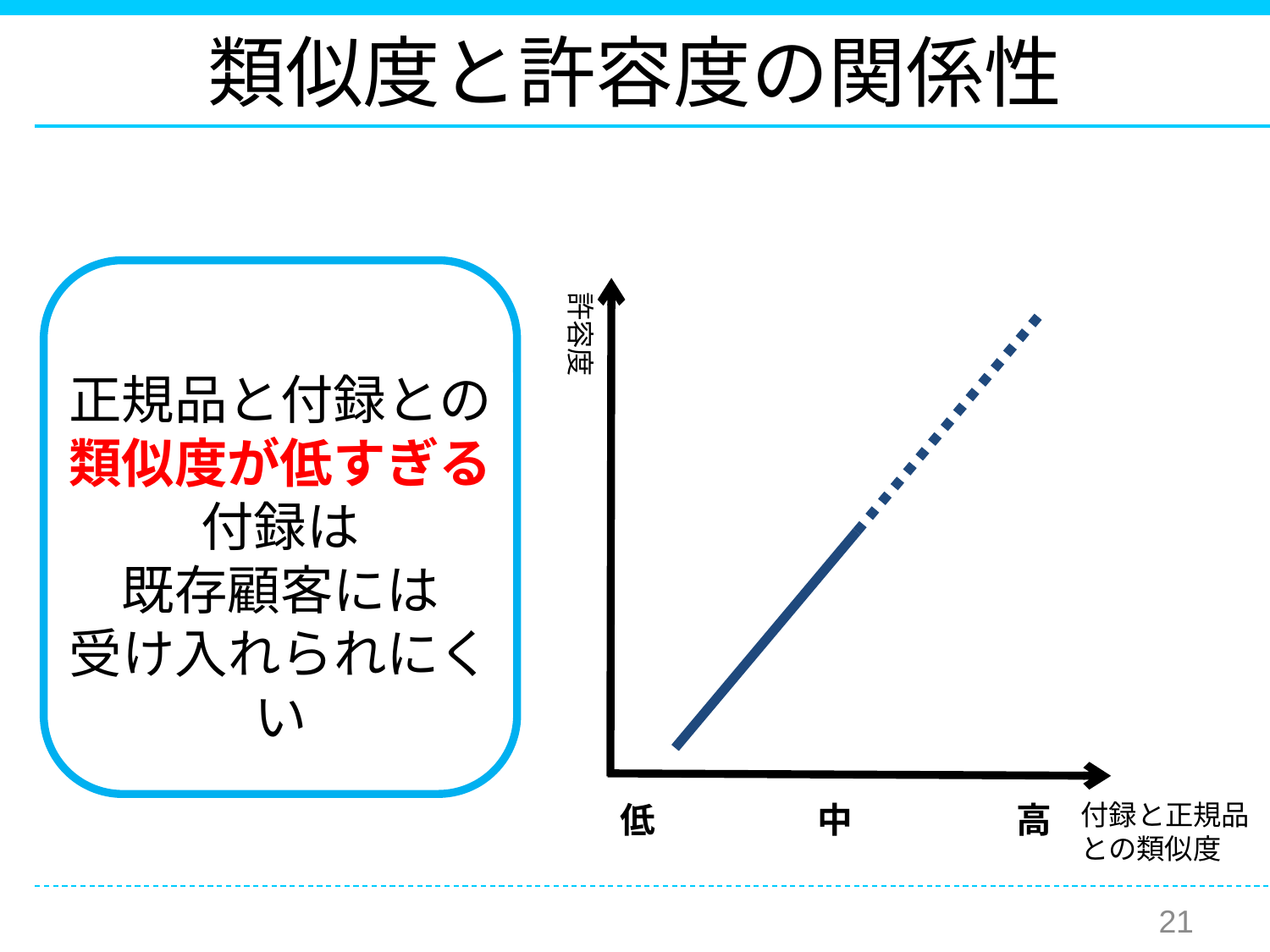

# 類似度と許容度の関係性

許容度
正規品と付録との類似度が低すぎる付録は
既存顧客には
受け入れられにくい
低
中
高
付録と正規品
との類似度
21